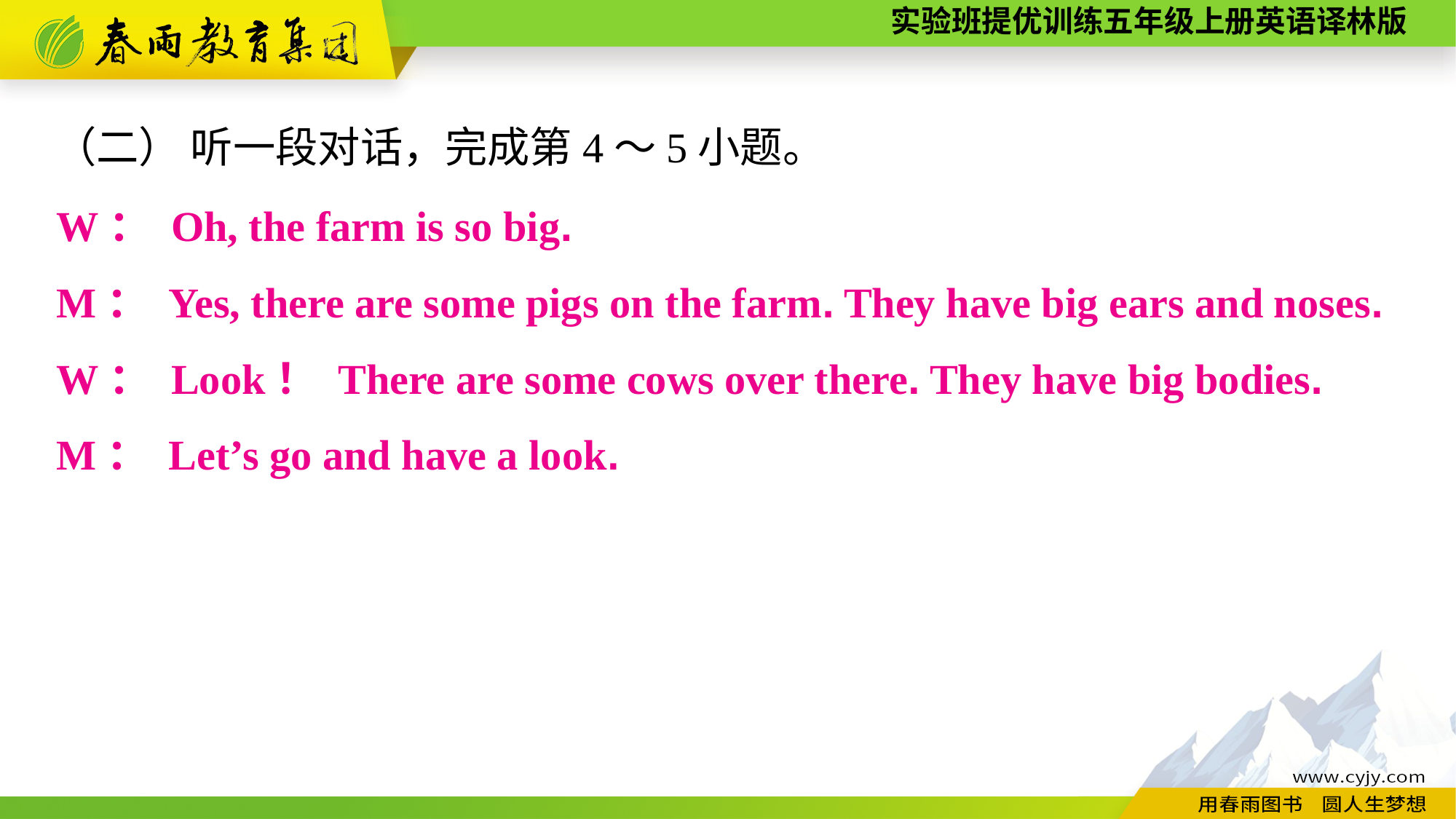

（二） 听一段对话，完成第4～5小题。
W： Oh, the farm is so big.
M： Yes, there are some pigs on the farm. They have big ears and noses.
W： Look！ There are some cows over there. They have big bodies.
M： Let’s go and have a look.